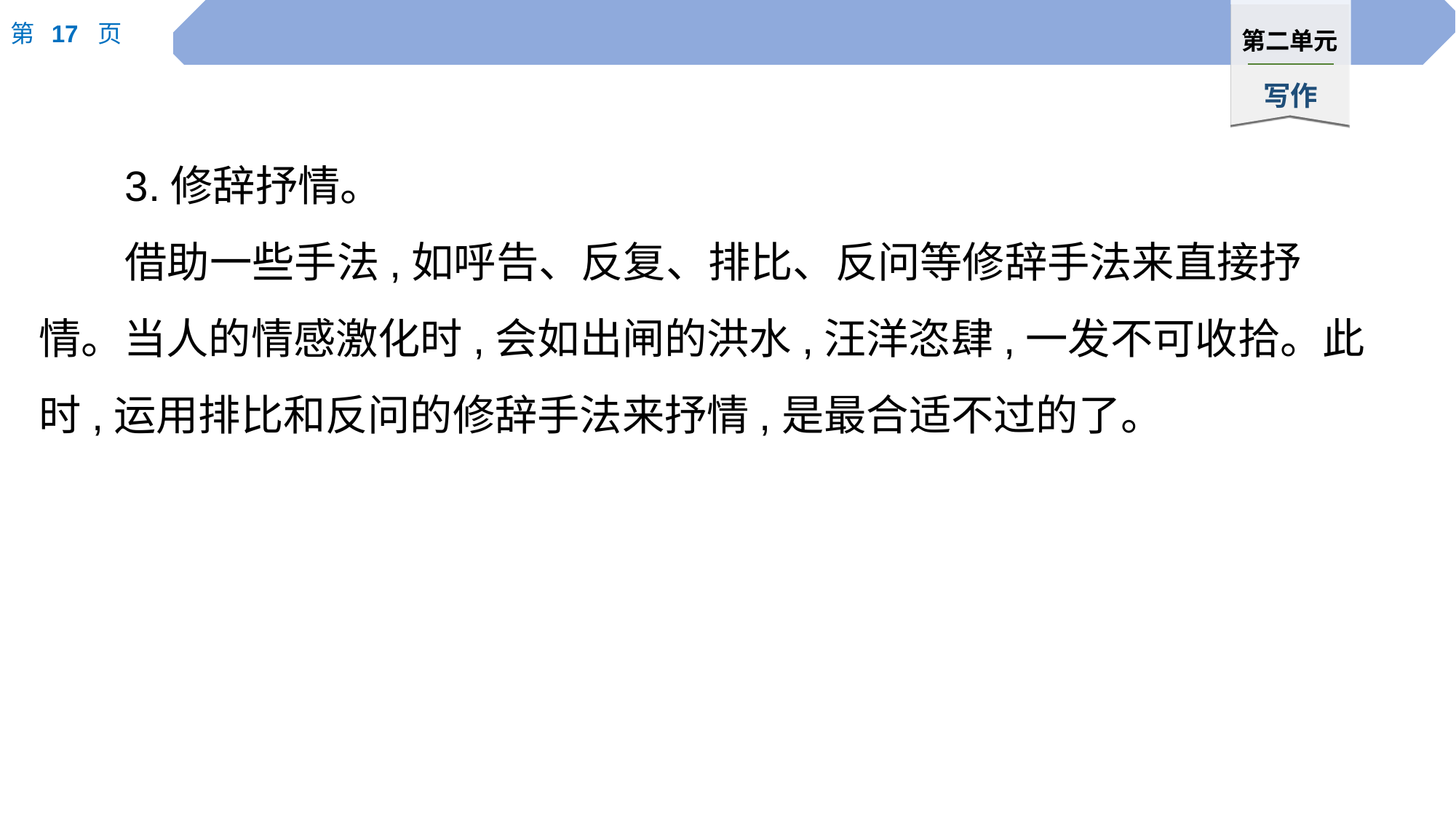

3.修辞抒情。
借助一些手法,如呼告、反复、排比、反问等修辞手法来直接抒情。当人的情感激化时,会如出闸的洪水,汪洋恣肆,一发不可收拾。此时,运用排比和反问的修辞手法来抒情,是最合适不过的了。